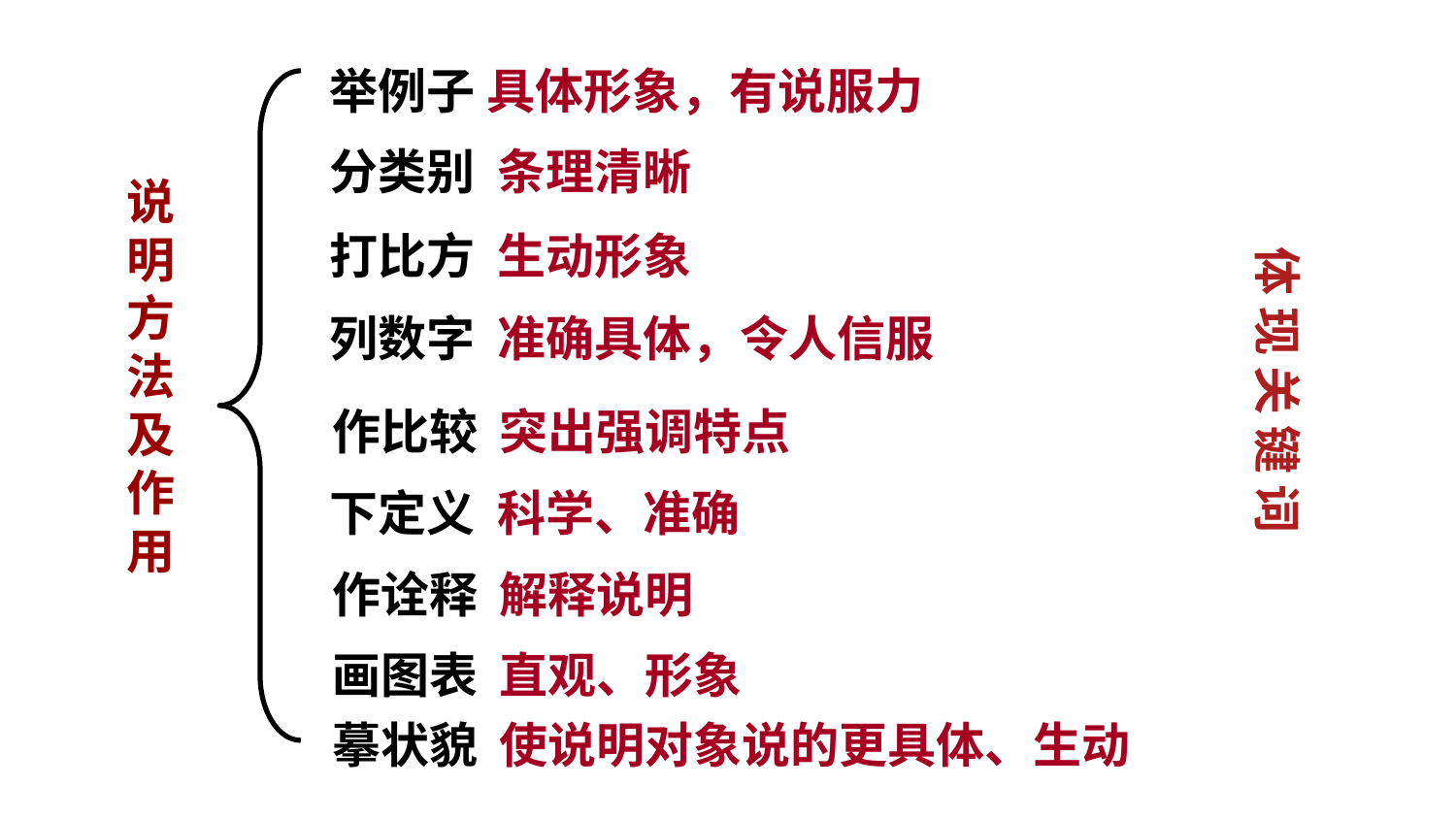

举例子 具体形象，有说服力

分类别  条理清晰
体 现 关 键 词

说明方法及作用
打比方  生动形象
列数字  准确具体，令人信服
作比较  突出强调特点
下定义  科学、准确
作诠释  解释说明
画图表  直观、形象
摹状貌  使说明对象说的更具体、生动